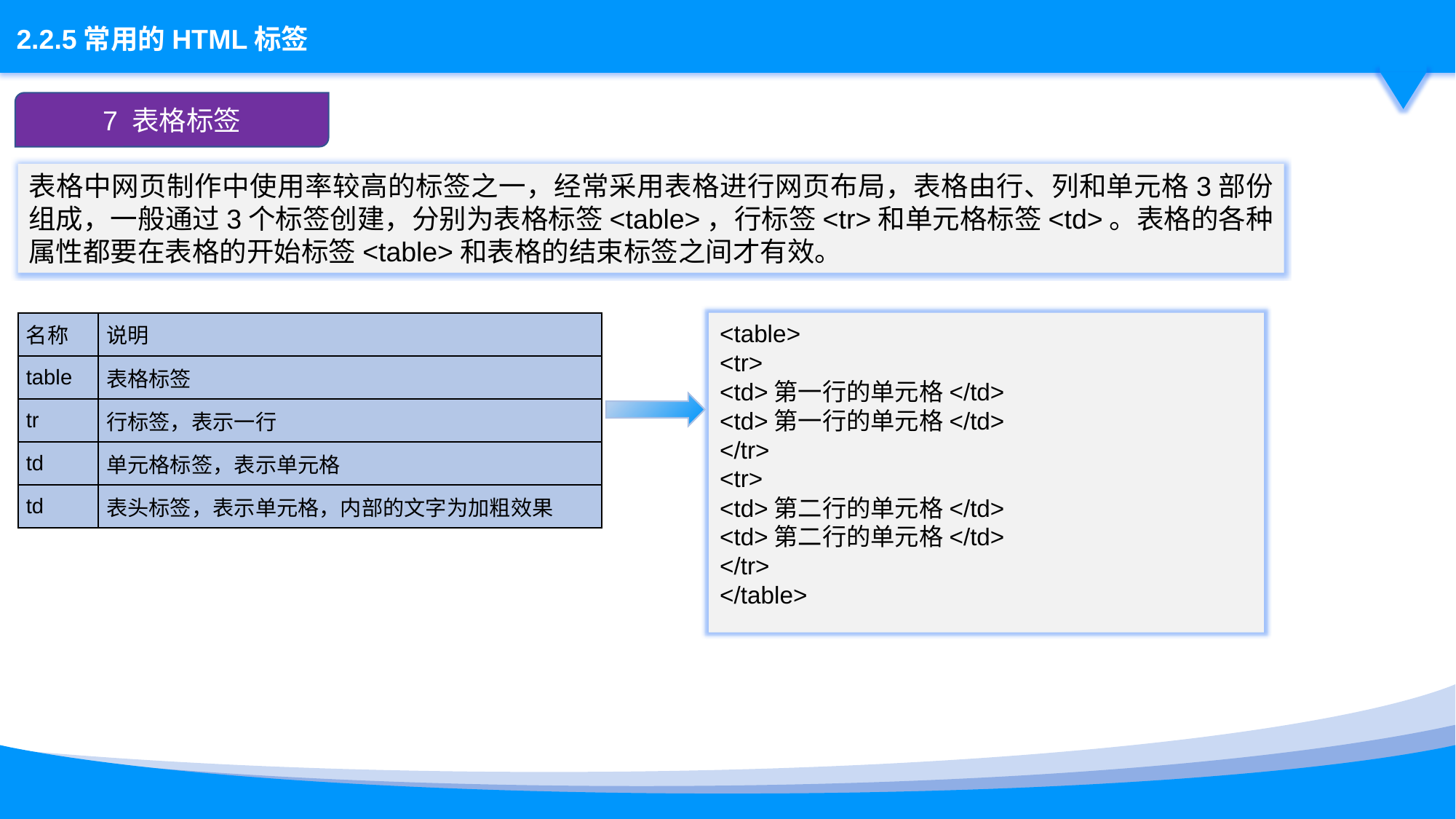

7 表格标签
表格中网页制作中使用率较高的标签之一，经常采用表格进行网页布局，表格由行、列和单元格3部份组成，一般通过3个标签创建，分别为表格标签<table>，行标签<tr>和单元格标签<td>。表格的各种属性都要在表格的开始标签<table>和表格的结束标签之间才有效。
| 名称 | 说明 |
| --- | --- |
| table | 表格标签 |
| tr | 行标签，表示一行 |
| td | 单元格标签，表示单元格 |
| td | 表头标签，表示单元格，内部的文字为加粗效果 |
<table>
<tr>
<td>第一行的单元格</td>
<td>第一行的单元格</td>
</tr>
<tr>
<td>第二行的单元格</td>
<td>第二行的单元格</td>
</tr>
</table>